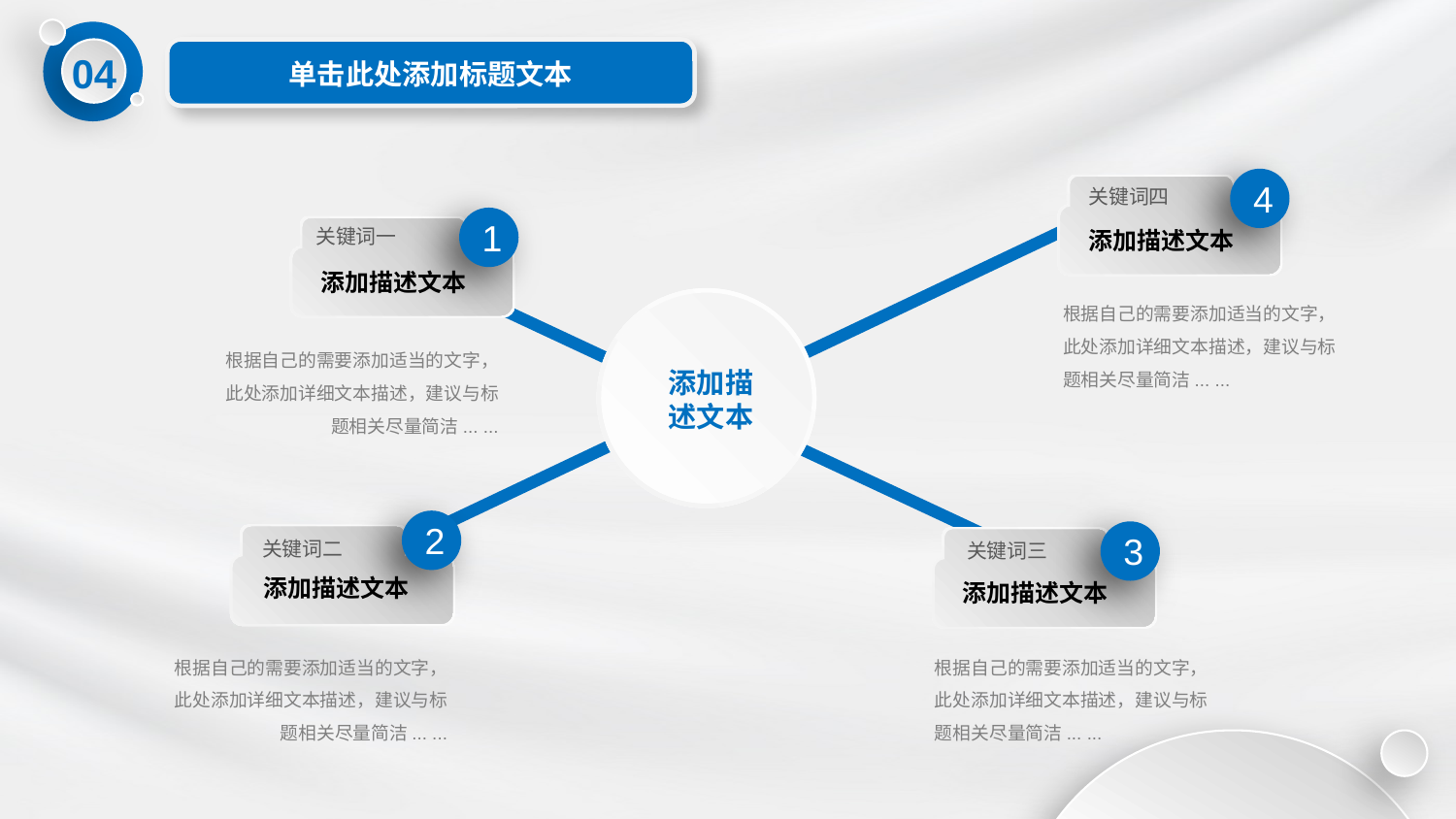

04

单击此处添加标题文本
4

关键词四
1
关键词一

添加描述文本
添加描述文本
根据自己的需要添加适当的文字，此处添加详细文本描述，建议与标题相关尽量简洁... ...

添加描
述文本
根据自己的需要添加适当的文字，此处添加详细文本描述，建议与标题相关尽量简洁... ...
2
3

关键词二
关键词三
添加描述文本
添加描述文本
根据自己的需要添加适当的文字，此处添加详细文本描述，建议与标题相关尽量简洁... ...
根据自己的需要添加适当的文字，此处添加详细文本描述，建议与标题相关尽量简洁... ...